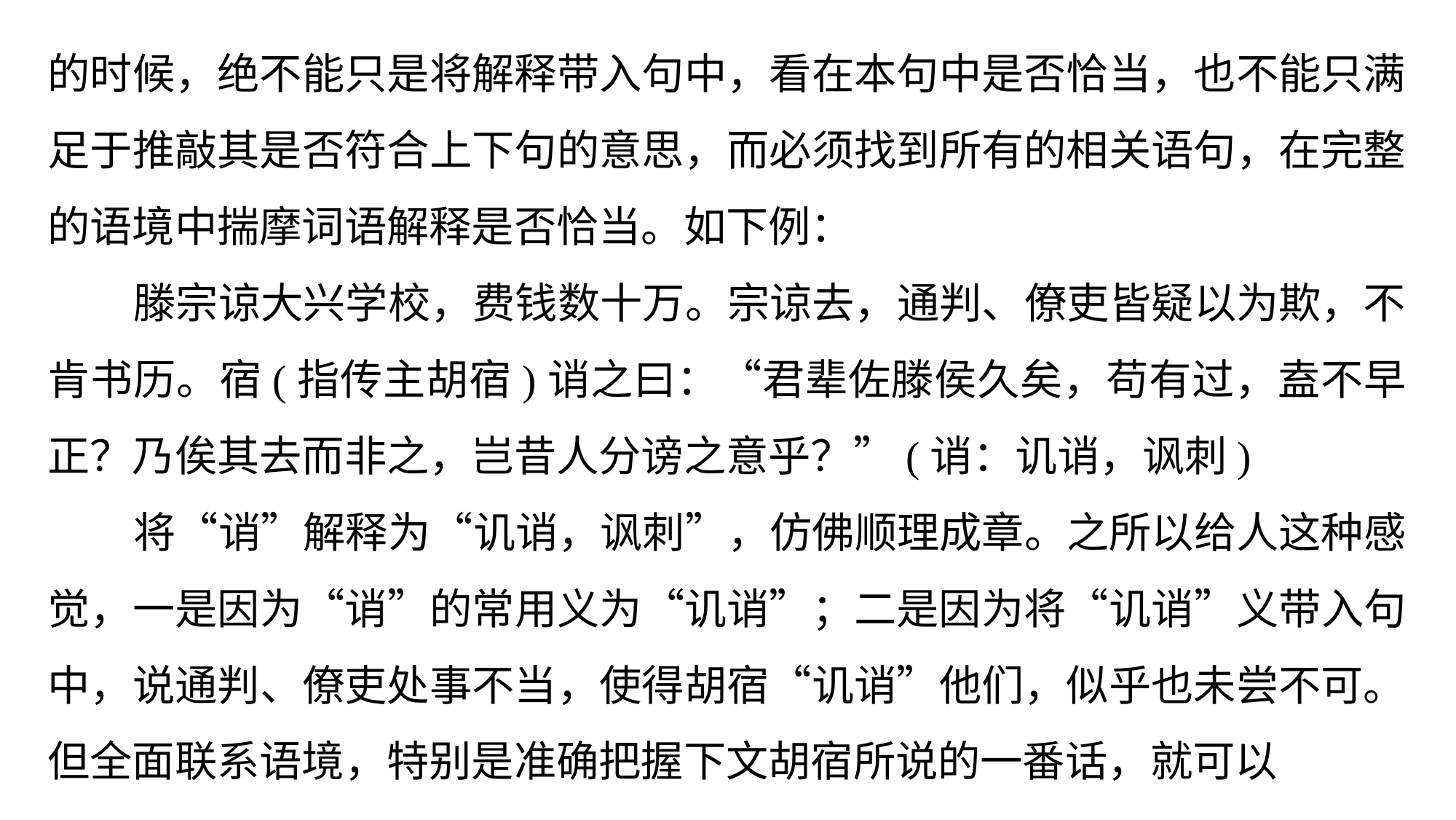

的时候，绝不能只是将解释带入句中，看在本句中是否恰当，也不能只满足于推敲其是否符合上下句的意思，而必须找到所有的相关语句，在完整的语境中揣摩词语解释是否恰当。如下例：
滕宗谅大兴学校，费钱数十万。宗谅去，通判、僚吏皆疑以为欺，不肯书历。宿(指传主胡宿)诮之曰：“君辈佐滕侯久矣，苟有过，盍不早正？乃俟其去而非之，岂昔人分谤之意乎？”(诮：讥诮，讽刺)
将“诮”解释为“讥诮，讽刺”，仿佛顺理成章。之所以给人这种感觉，一是因为“诮”的常用义为“讥诮”；二是因为将“讥诮”义带入句中，说通判、僚吏处事不当，使得胡宿“讥诮”他们，似乎也未尝不可。但全面联系语境，特别是准确把握下文胡宿所说的一番话，就可以